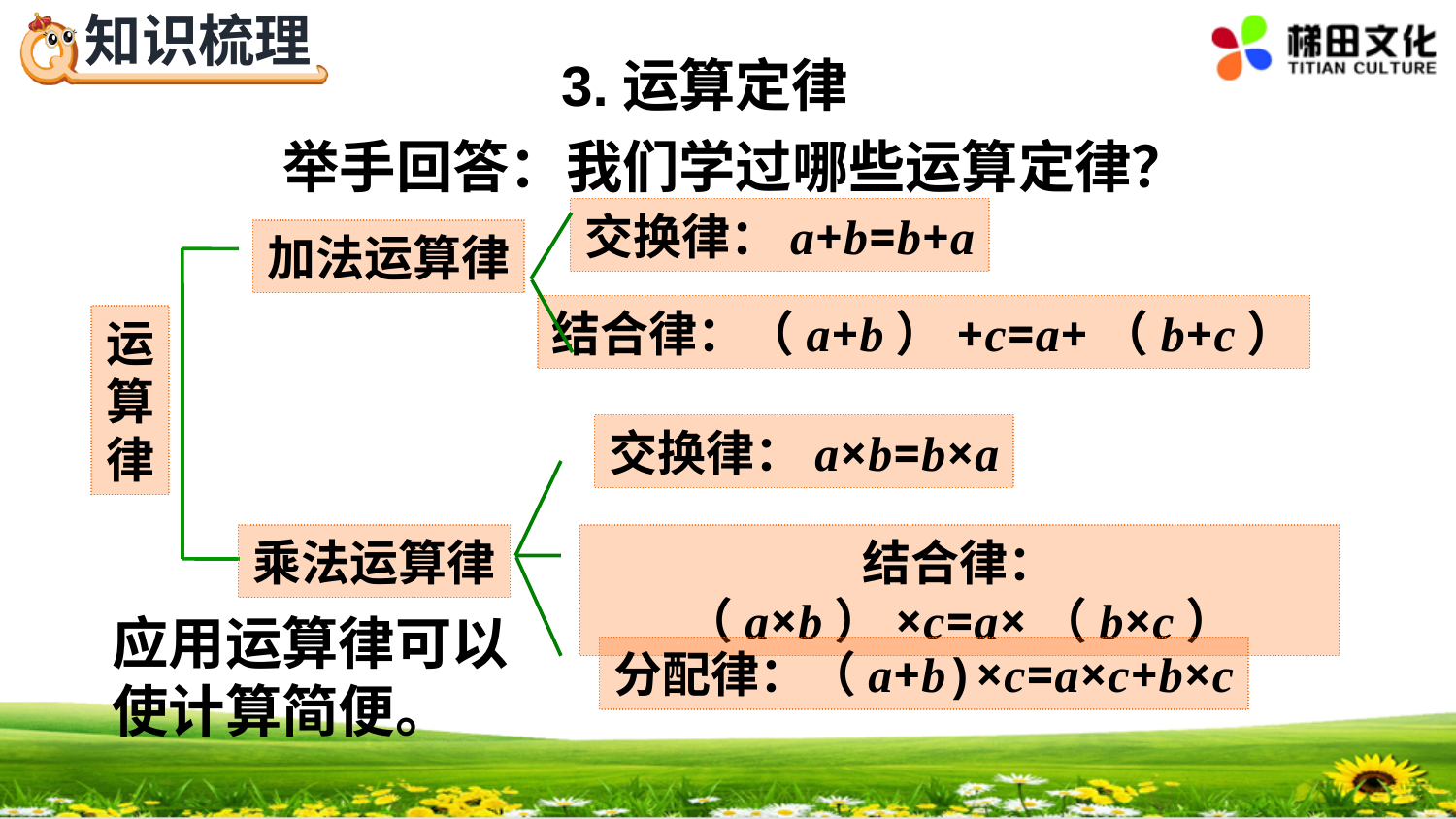

3.运算定律
举手回答：我们学过哪些运算定律？
交换律：a+b=b+a

加法运算律

结合律：（a+b）+c=a+（b+c）
运
算
律
交换律：a×b=b×a

乘法运算律
结合律：（a×b）×c=a×（b×c）
应用运算律可以使计算简便。
分配律：（a+b)×c=a×c+b×c